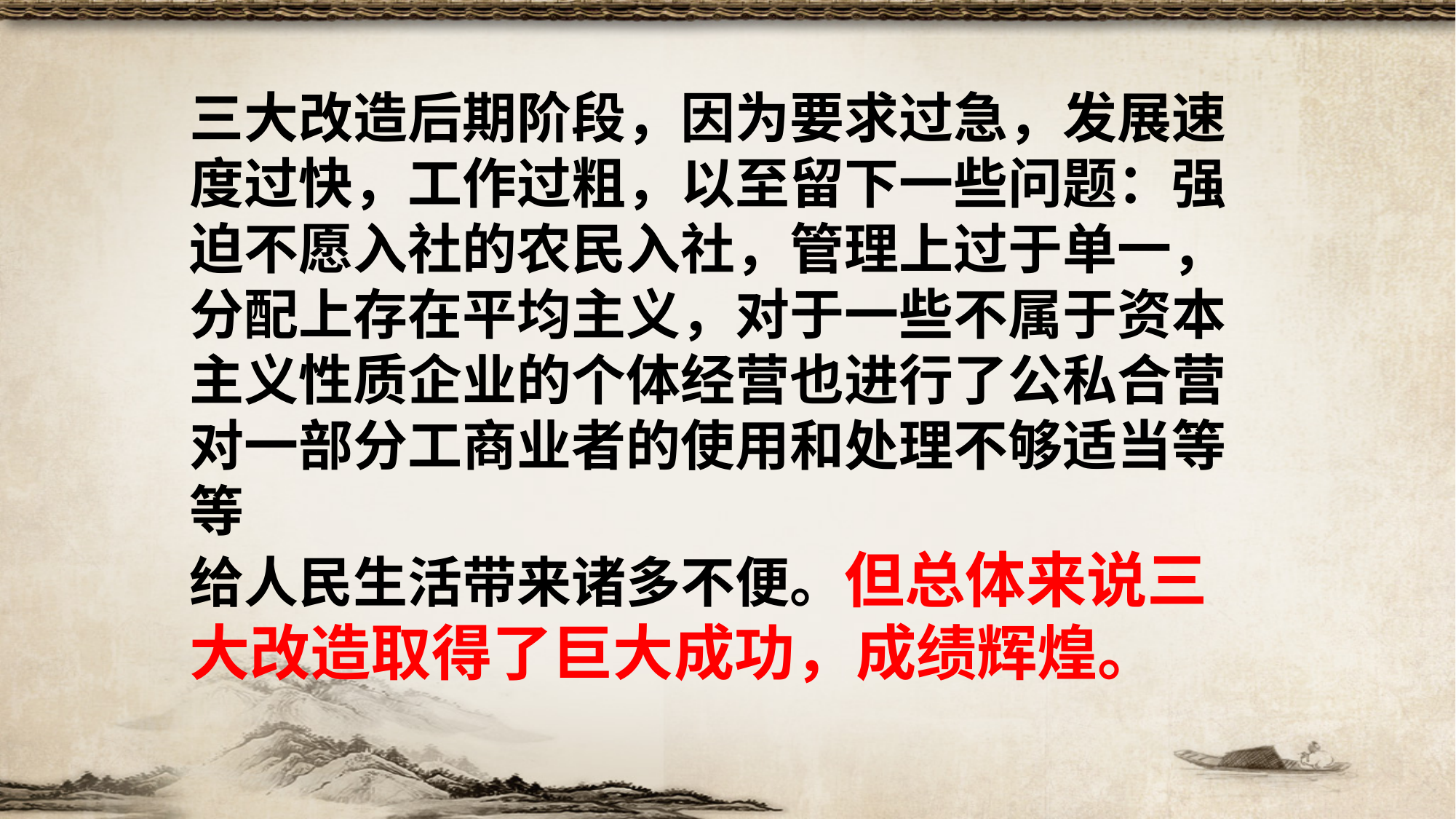

三大改造后期阶段，因为要求过急，发展速度过快，工作过粗，以至留下一些问题：强迫不愿入社的农民入社，管理上过于单一，分配上存在平均主义，对于一些不属于资本主义性质企业的个体经营也进行了公私合营对一部分工商业者的使用和处理不够适当等等
给人民生活带来诸多不便。但总体来说三大改造取得了巨大成功，成绩辉煌。